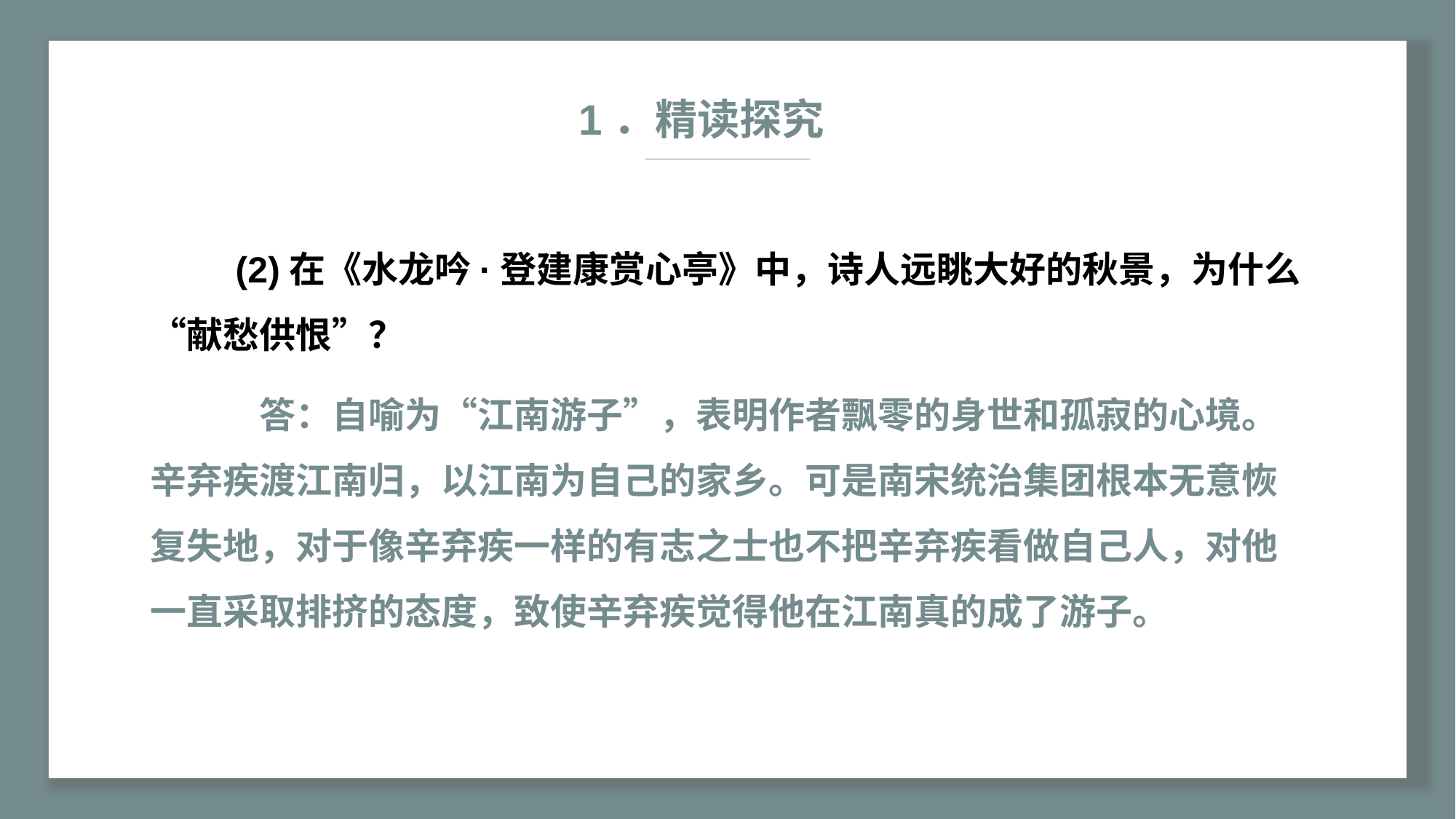

1．精读探究
 (2)在《水龙吟·登建康赏心亭》中，诗人远眺大好的秋景，为什么“献愁供恨”？
	答：自喻为“江南游子”，表明作者飘零的身世和孤寂的心境。辛弃疾渡江南归，以江南为自己的家乡。可是南宋统治集团根本无意恢复失地，对于像辛弃疾一样的有志之士也不把辛弃疾看做自己人，对他一直采取排挤的态度，致使辛弃疾觉得他在江南真的成了游子。